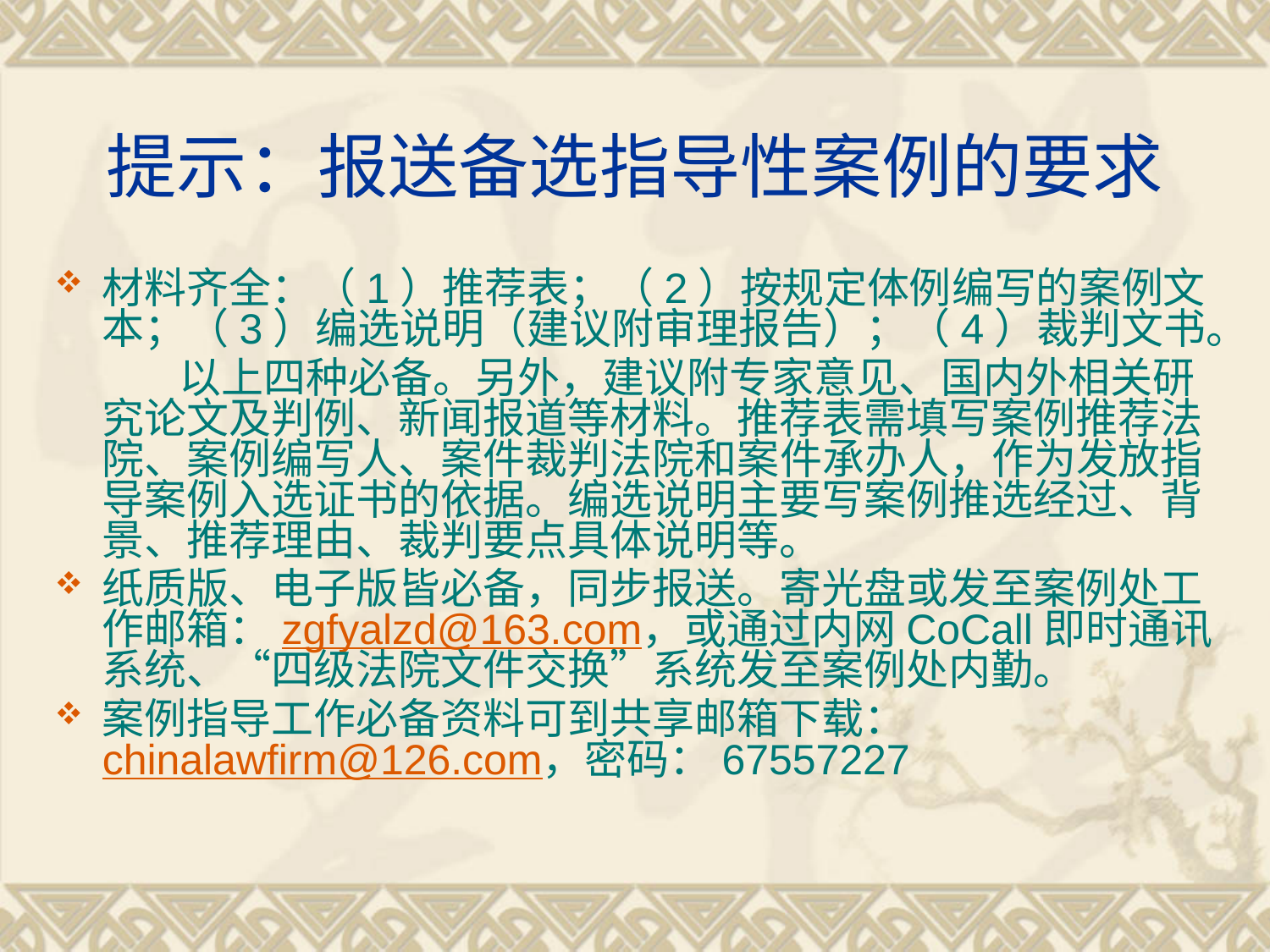

# 提示：报送备选指导性案例的要求
材料齐全：（1）推荐表；（2）按规定体例编写的案例文本；（3）编选说明（建议附审理报告）；（4）裁判文书。
            以上四种必备。另外，建议附专家意见、国内外相关研究论文及判例、新闻报道等材料。推荐表需填写案例推荐法院、案例编写人、案件裁判法院和案件承办人，作为发放指导案例入选证书的依据。编选说明主要写案例推选经过、背景、推荐理由、裁判要点具体说明等。
纸质版、电子版皆必备，同步报送。寄光盘或发至案例处工作邮箱：zgfyalzd@163.com，或通过内网CoCall即时通讯系统、“四级法院文件交换”系统发至案例处内勤。
案例指导工作必备资料可到共享邮箱下载：chinalawfirm@126.com，密码：67557227